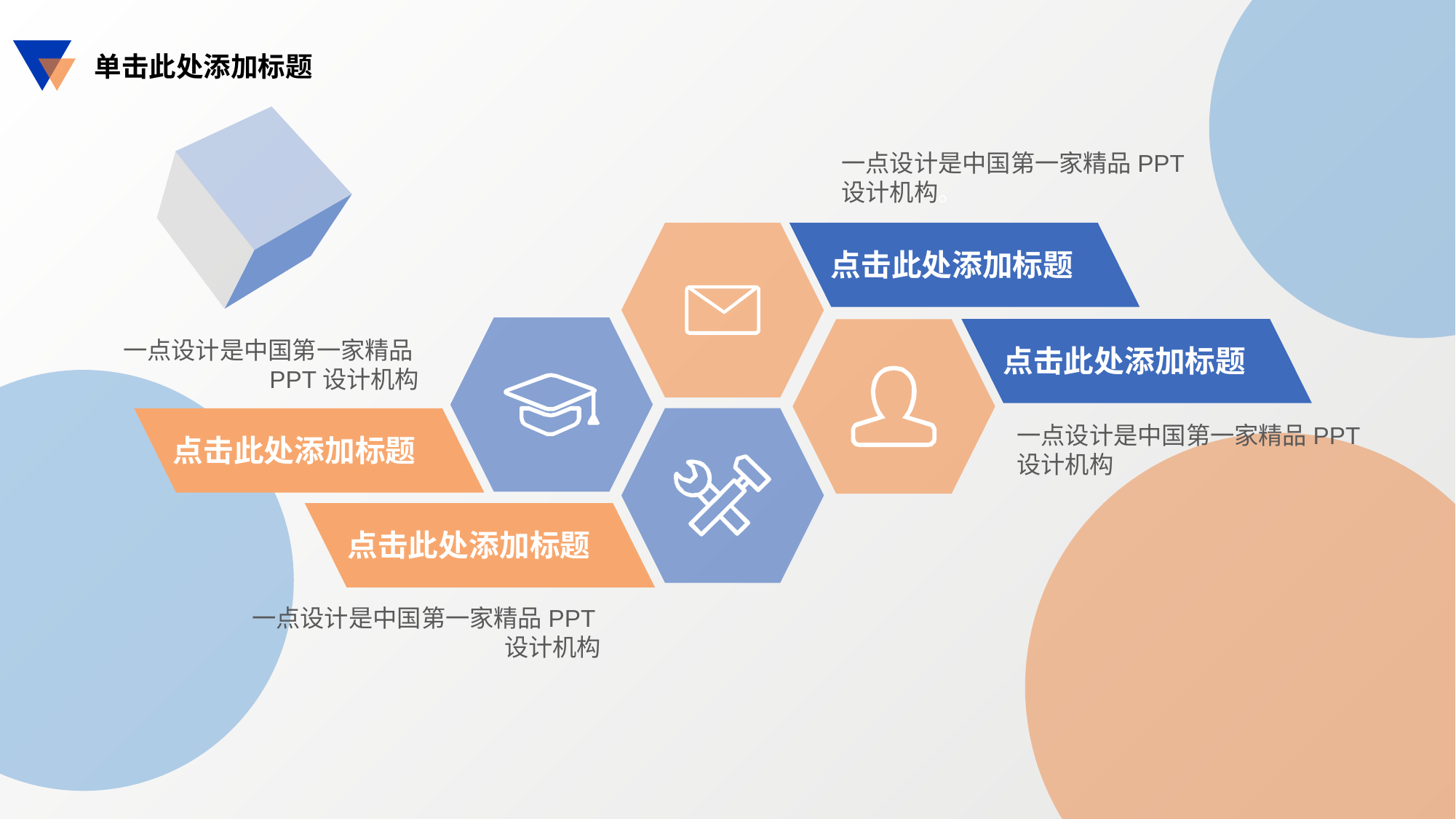

单击此处添加标题

一点设计是中国第一家精品PPT设计机构。

点击此处添加标题

点击此处添加标题

一点设计是中国第一家精品PPT设计机构

点击此处添加标题
一点设计是中国第一家精品PPT设计机构

点击此处添加标题
一点设计是中国第一家精品PPT设计机构